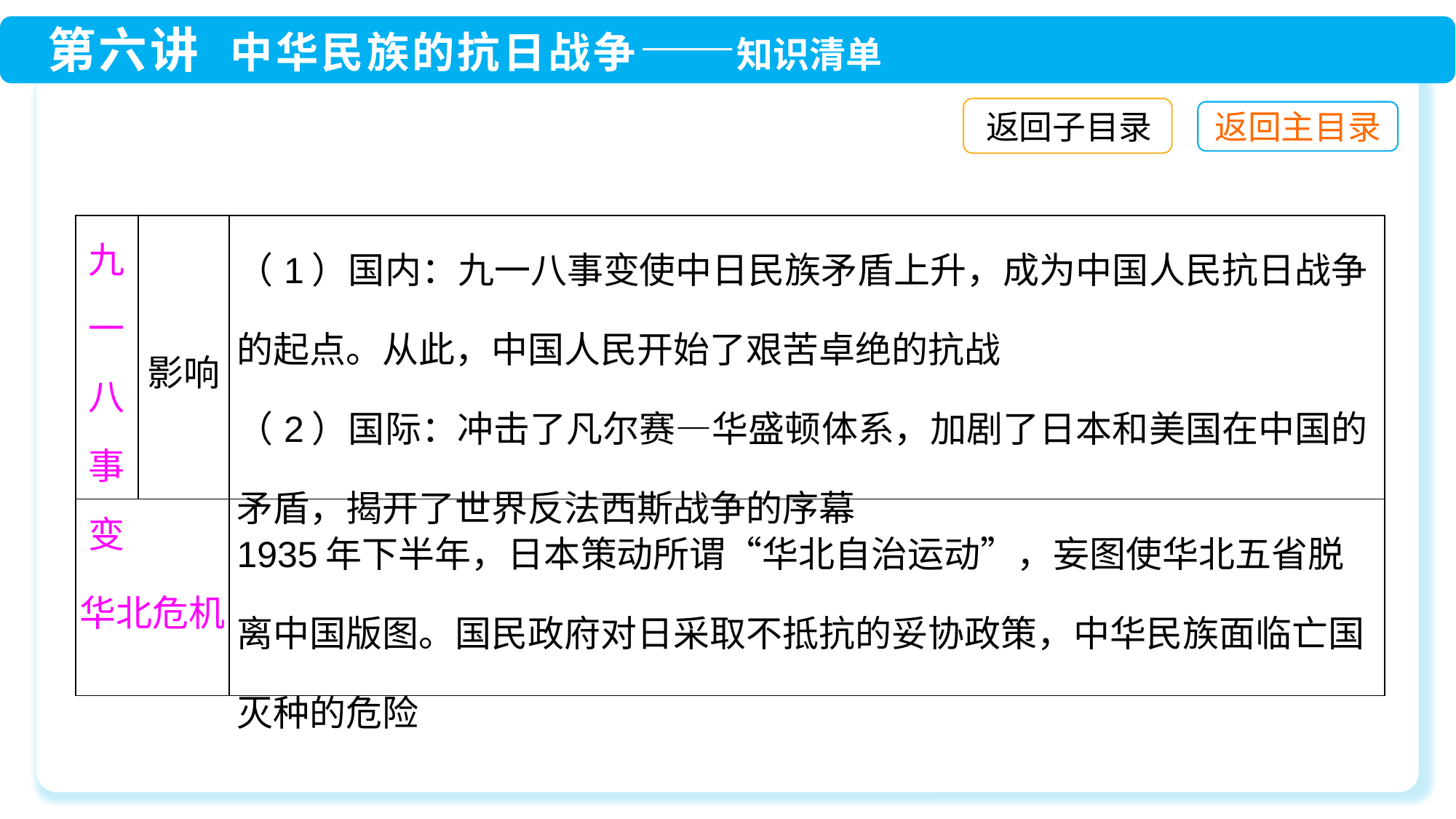

返回子目录
| 九一八事变 | 影响 | （1）国内：九一八事变使中日民族矛盾上升，成为中国人民抗日战争的起点。从此，中国人民开始了艰苦卓绝的抗战 （2）国际：冲击了凡尔赛—华盛顿体系，加剧了日本和美国在中国的矛盾，揭开了世界反法西斯战争的序幕 |
| --- | --- | --- |
| 华北危机 |  | 1935年下半年，日本策动所谓“华北自治运动”，妄图使华北五省脱离中国版图。国民政府对日采取不抵抗的妥协政策，中华民族面临亡国灭种的危险 |